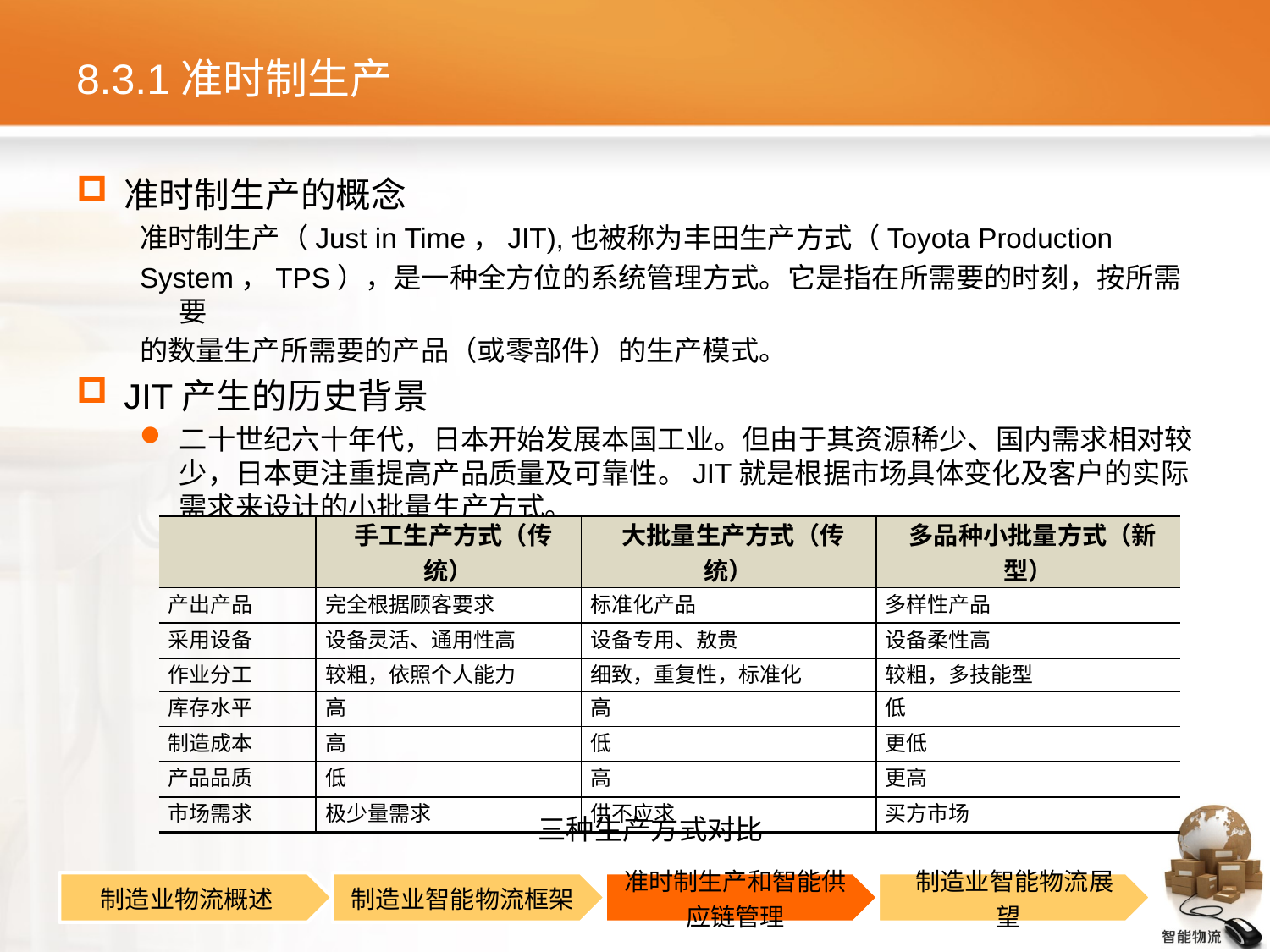

# 8.3.1准时制生产
准时制生产的概念
准时制生产（Just in Time，JIT),也被称为丰田生产方式（Toyota Production
System，TPS），是一种全方位的系统管理方式。它是指在所需要的时刻，按所需要
的数量生产所需要的产品（或零部件）的生产模式。
JIT产生的历史背景
二十世纪六十年代，日本开始发展本国工业。但由于其资源稀少、国内需求相对较少，日本更注重提高产品质量及可靠性。JIT就是根据市场具体变化及客户的实际需求来设计的小批量生产方式。

|  | 手工生产方式（传统） | 大批量生产方式（传统） | 多品种小批量方式（新型） |
| --- | --- | --- | --- |
| 产出产品 | 完全根据顾客要求 | 标准化产品 | 多样性产品 |
| 采用设备 | 设备灵活、通用性高 | 设备专用、敖贵 | 设备柔性高 |
| 作业分工 | 较粗，依照个人能力 | 细致，重复性，标准化 | 较粗，多技能型 |
| 库存水平 | 高 | 高 | 低 |
| 制造成本 | 高 | 低 | 更低 |
| 产品品质 | 低 | 高 | 更高 |
| 市场需求 | 极少量需求 | 供不应求 | 买方市场 |
三种生产方式对比